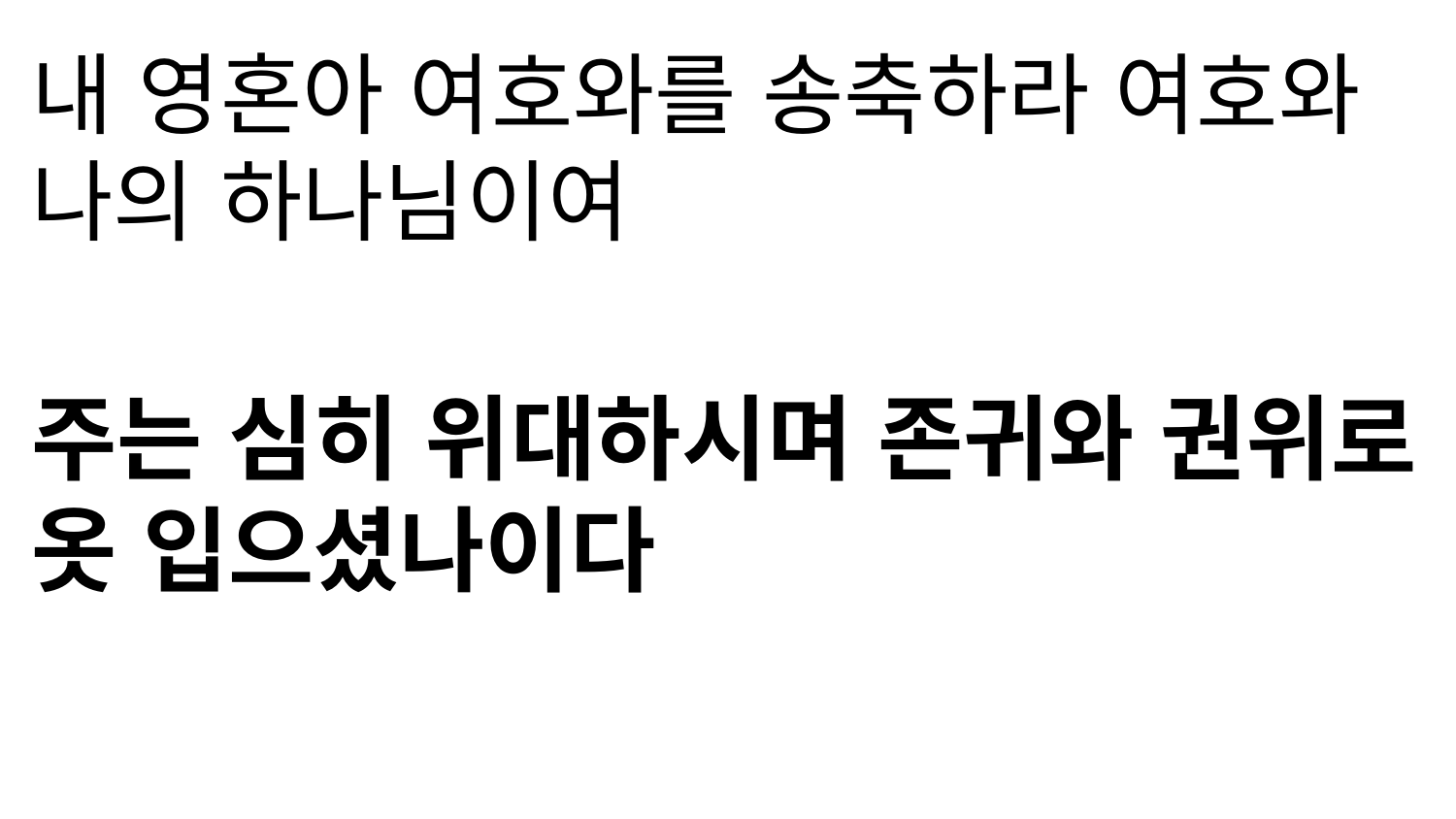

내 영혼아 여호와를 송축하라 여호와 나의 하나님이여
주는 심히 위대하시며 존귀와 권위로 옷 입으셨나이다